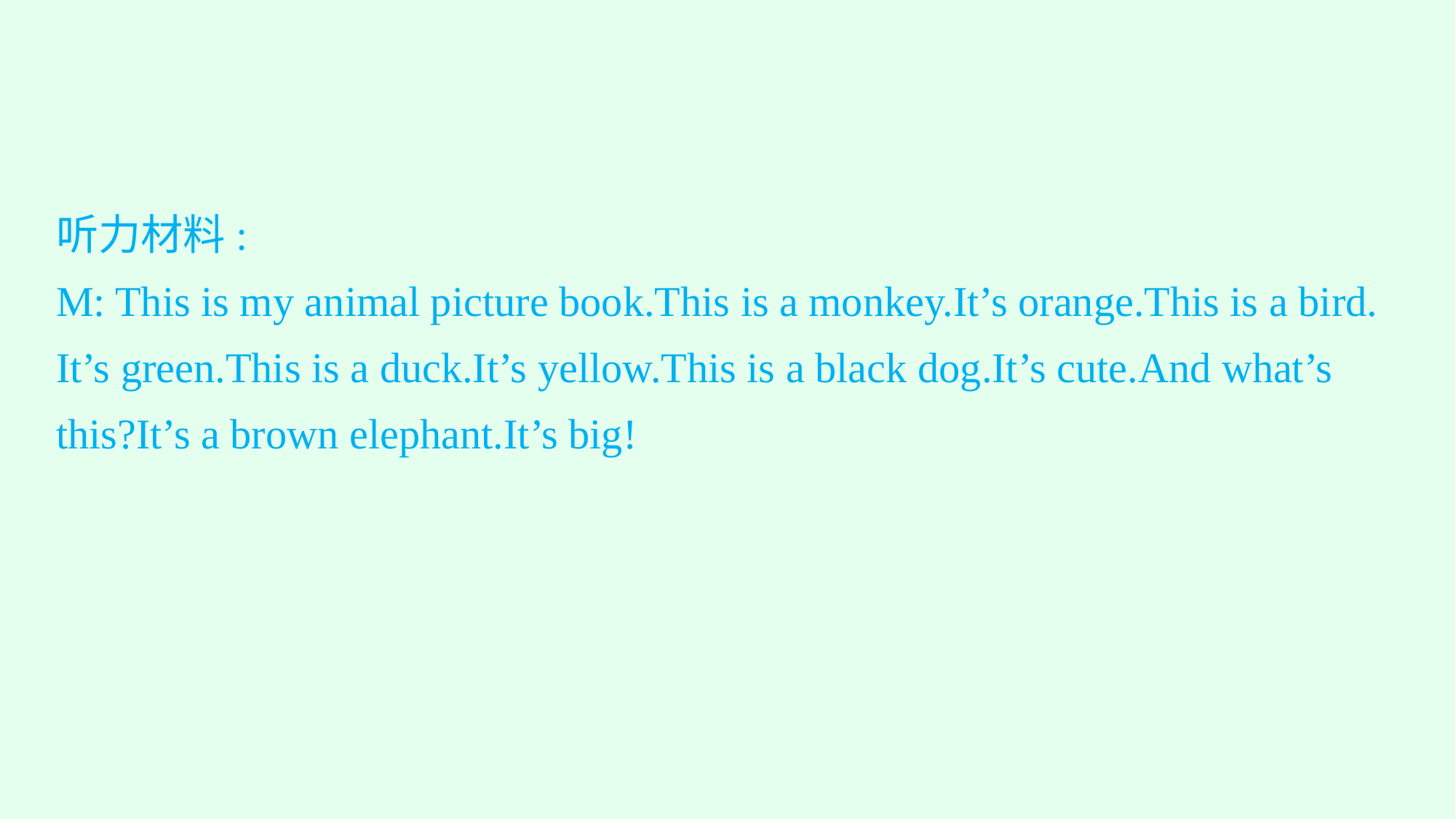

听力材料:
M: This is my animal picture book.This is a monkey.It’s orange.This is a bird. It’s green.This is a duck.It’s yellow.This is a black dog.It’s cute.And what’s this?It’s a brown elephant.It’s big!